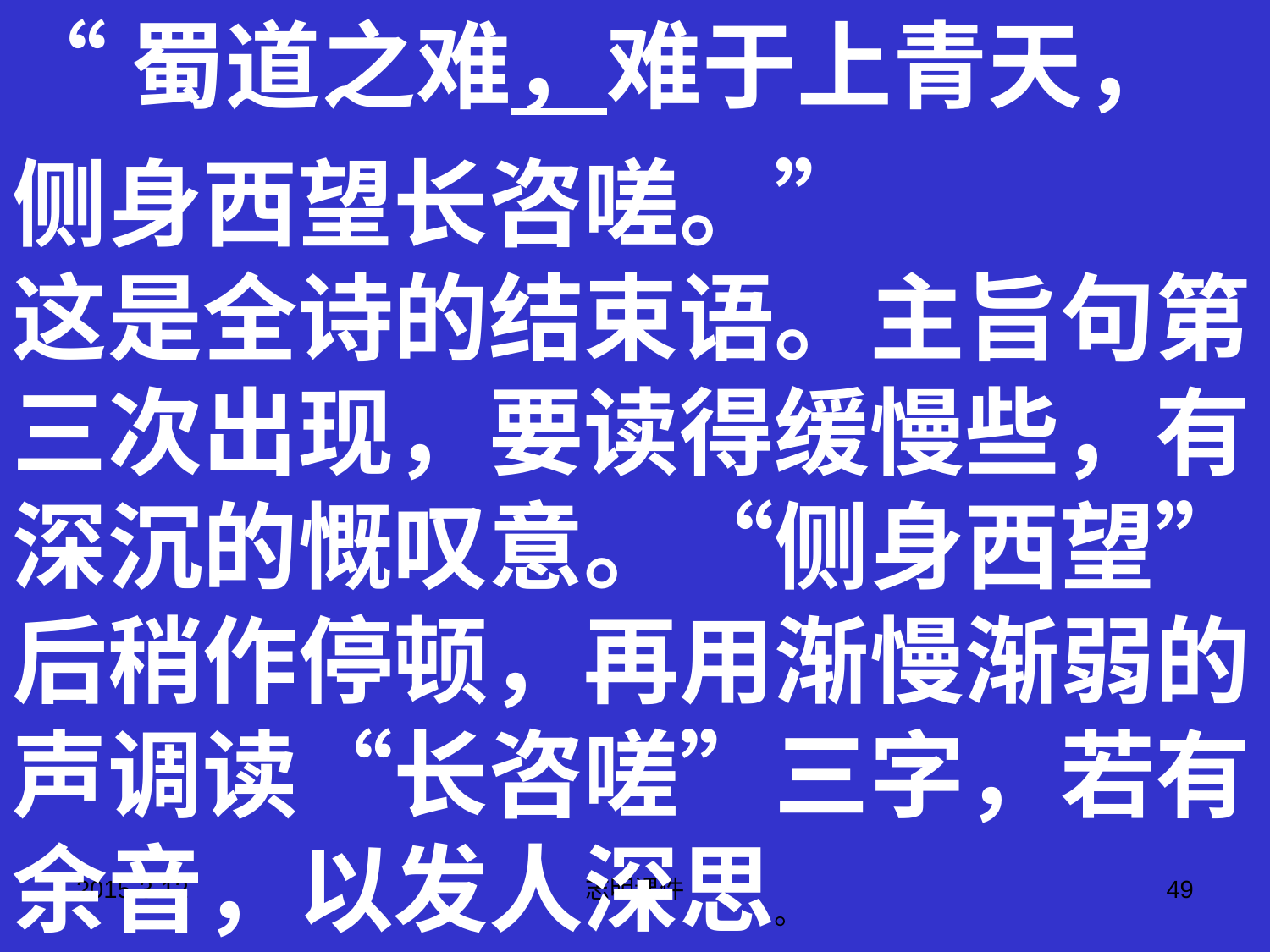

“蜀道之难，难于上青天，侧身西望长咨嗟。”
这是全诗的结束语。主旨句第三次出现，要读得缓慢些，有深沉的慨叹意。“侧身西望”后稍作停顿，再用渐慢渐弱的声调读“长咨嗟”三字，若有余音，以发人深思。

2015-3-12
志明课件
49